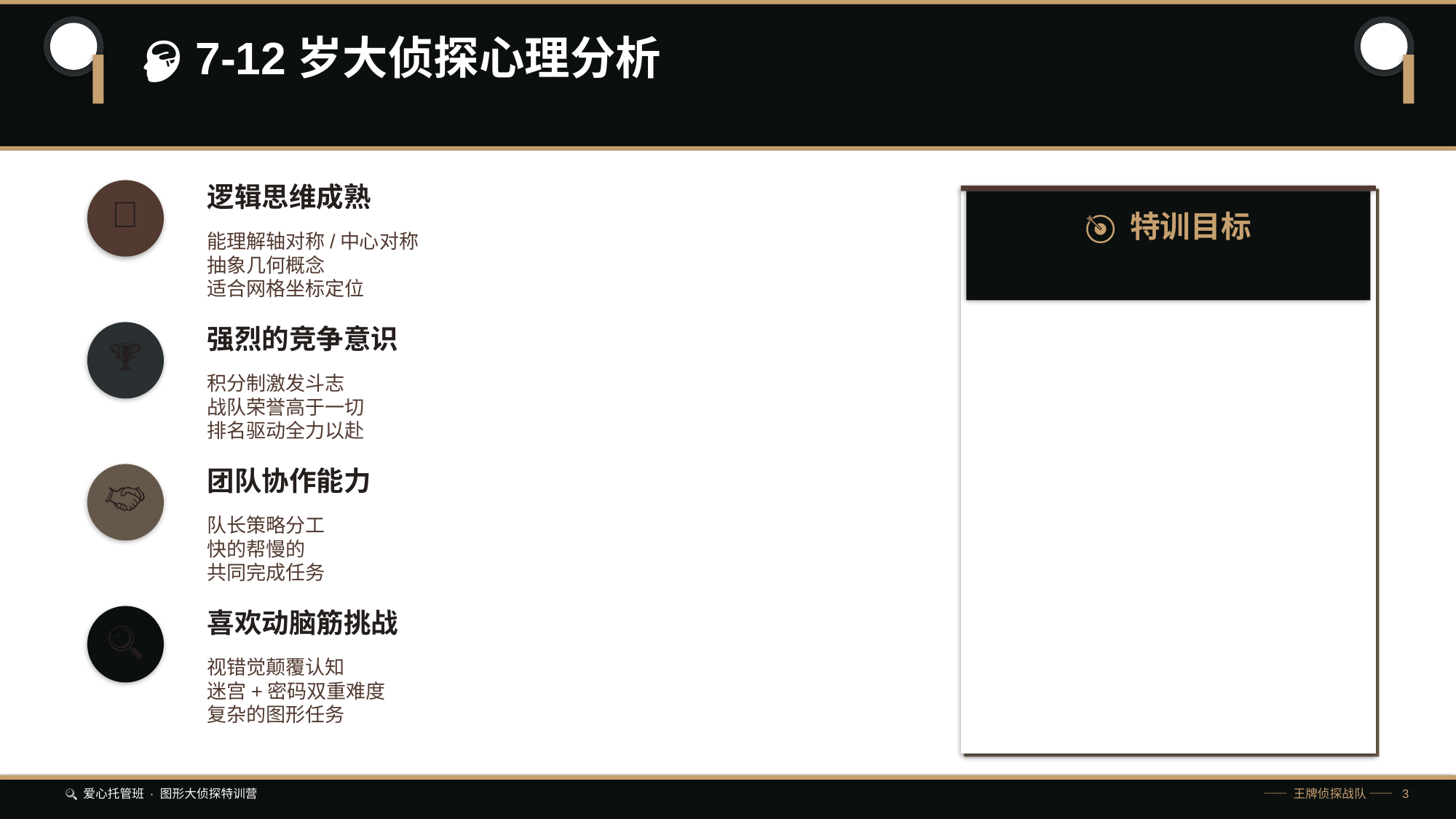

🧠 7-12岁大侦探心理分析

逻辑思维成熟

🧩

🎯 特训目标
能理解轴对称/中心对称
抽象几何概念
适合网格坐标定位
1. 识别视错觉
   不被眼睛欺骗
2. 掌握轴对称
   网格精准定位
3. 团队策略
   分工+互助
4. 抗压竞速
   限时完成任务
强烈的竞争意识

🏆
积分制激发斗志
战队荣誉高于一切
排名驱动全力以赴
团队协作能力

🤝
队长策略分工
快的帮慢的
共同完成任务
喜欢动脑筋挑战

🔍
视错觉颠覆认知
迷宫+密码双重难度
复杂的图形任务

🔍 爱心托管班 · 图形大侦探特训营
—— 王牌侦探战队 ——  3